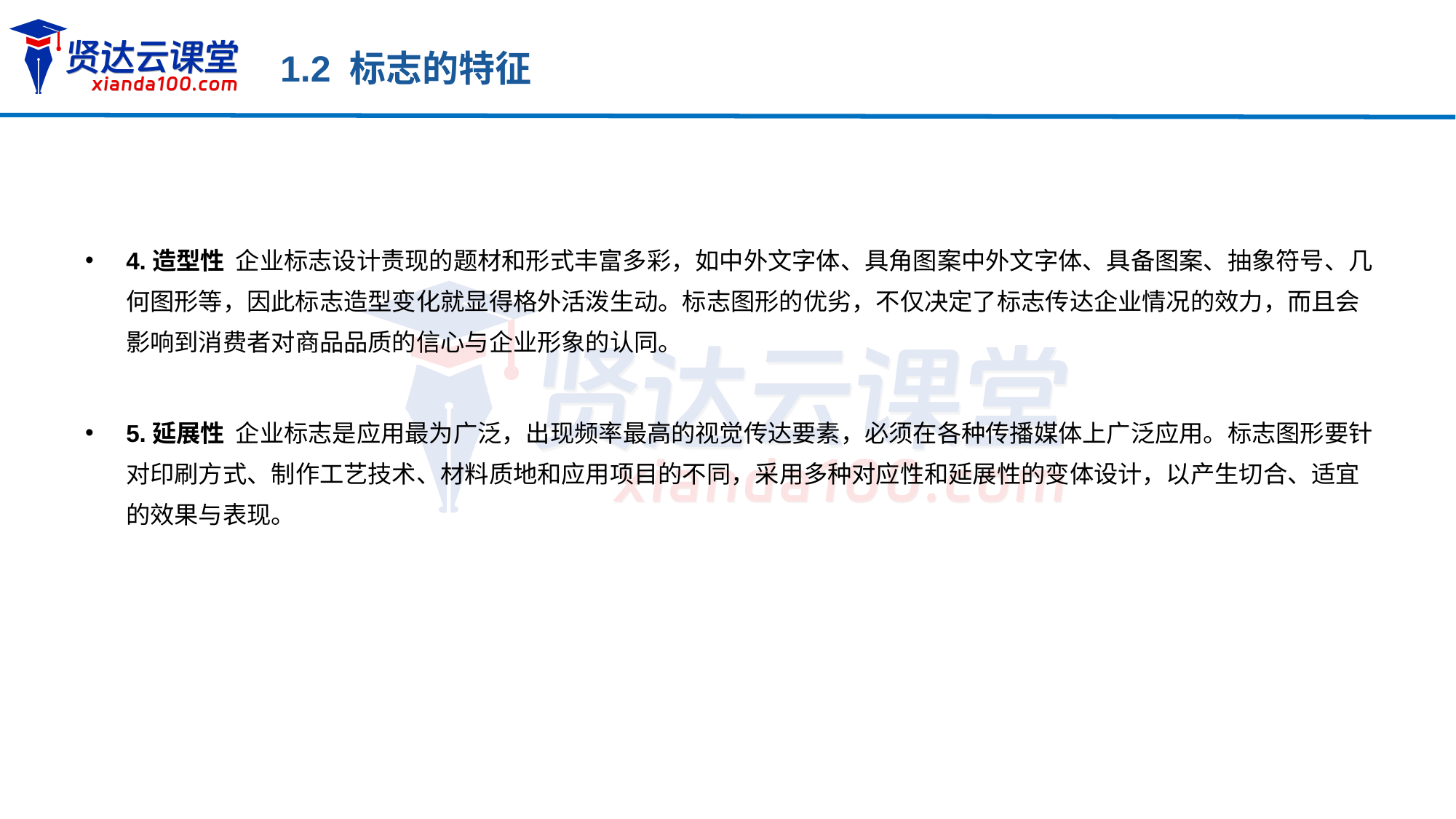

1.2 标志的特征
4.造型性  企业标志设计责现的题材和形式丰富多彩，如中外文字体、具角图案中外文字体、具备图案、抽象符号、几何图形等，因此标志造型变化就显得格外活泼生动。标志图形的优劣，不仅决定了标志传达企业情况的效力，而且会影响到消费者对商品品质的信心与企业形象的认同。

5.延展性  企业标志是应用最为广泛，出现频率最高的视觉传达要素，必须在各种传播媒体上广泛应用。标志图形要针对印刷方式、制作工艺技术、材料质地和应用项目的不同，采用多种对应性和延展性的变体设计，以产生切合、适宜的效果与表现。